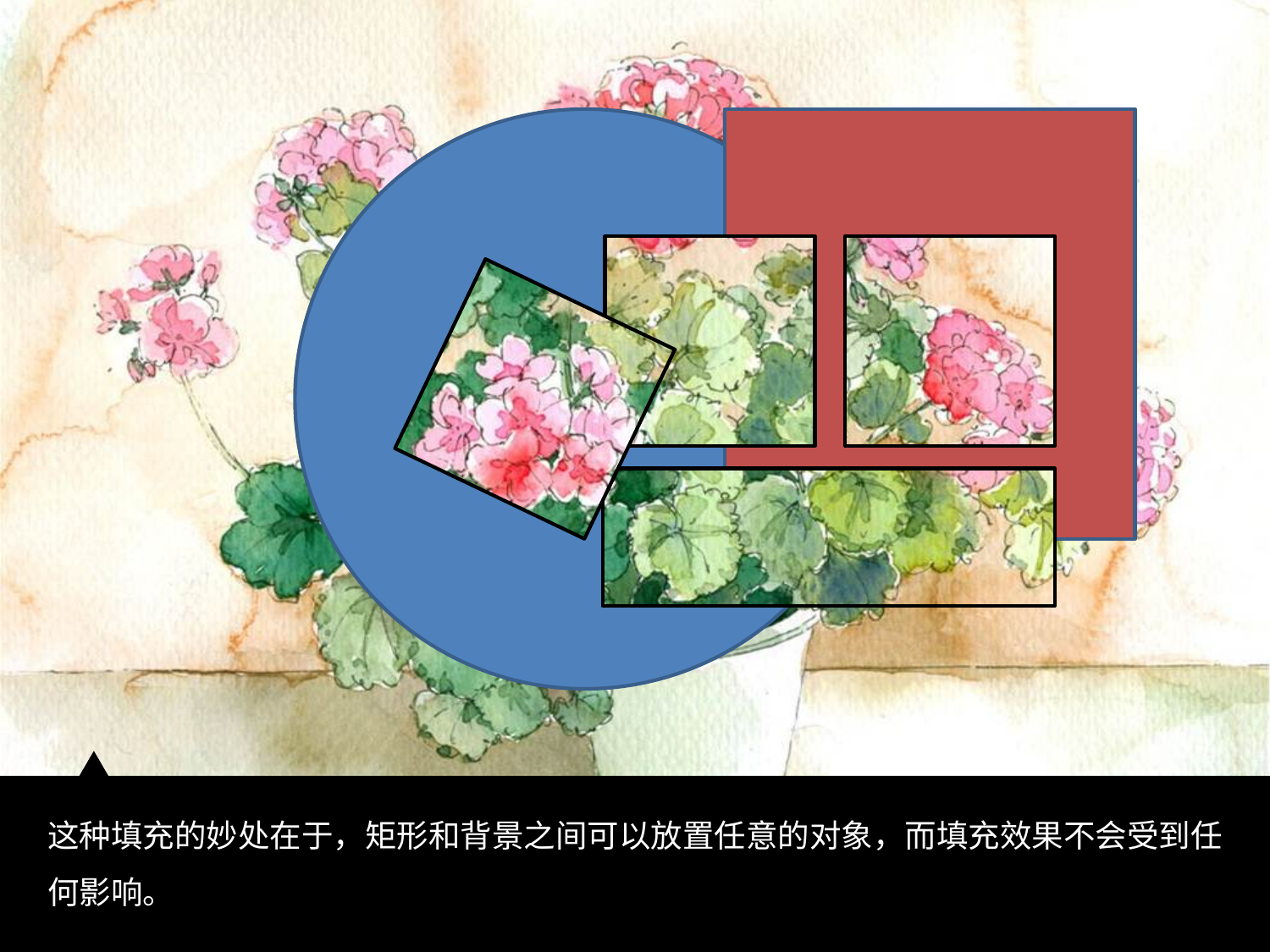

这种填充的妙处在于，矩形和背景之间可以放置任意的对象，而填充效果不会受到任何影响。